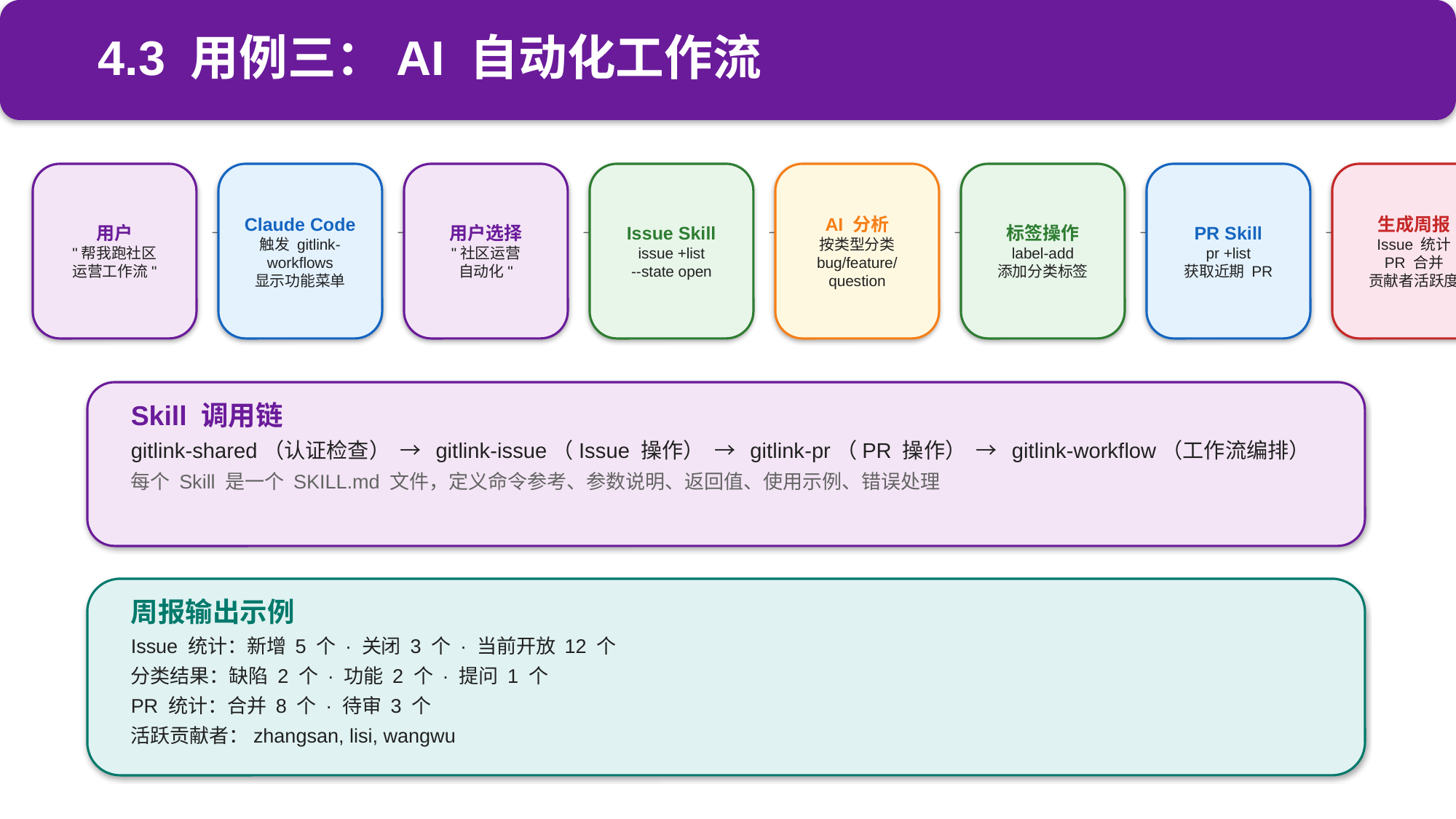

4.3 用例三：AI 自动化工作流
用户
"帮我跑社区
运营工作流"
Claude Code
触发 gitlink-workflows
显示功能菜单
用户选择
"社区运营
自动化"
Issue Skill
issue +list
--state open
AI 分析
按类型分类
bug/feature/question
标签操作
label-add
添加分类标签
PR Skill
pr +list
获取近期 PR
生成周报
Issue 统计
PR 合并
贡献者活跃度
→
→
→
→
→
→
→

Skill 调用链
gitlink-shared（认证检查）  →  gitlink-issue（Issue 操作）  →  gitlink-pr（PR 操作）  →  gitlink-workflow（工作流编排）
每个 Skill 是一个 SKILL.md 文件，定义命令参考、参数说明、返回值、使用示例、错误处理

周报输出示例
Issue 统计：新增 5 个 · 关闭 3 个 · 当前开放 12 个
分类结果：缺陷 2 个 · 功能 2 个 · 提问 1 个
PR 统计：合并 8 个 · 待审 3 个
活跃贡献者：zhangsan, lisi, wangwu